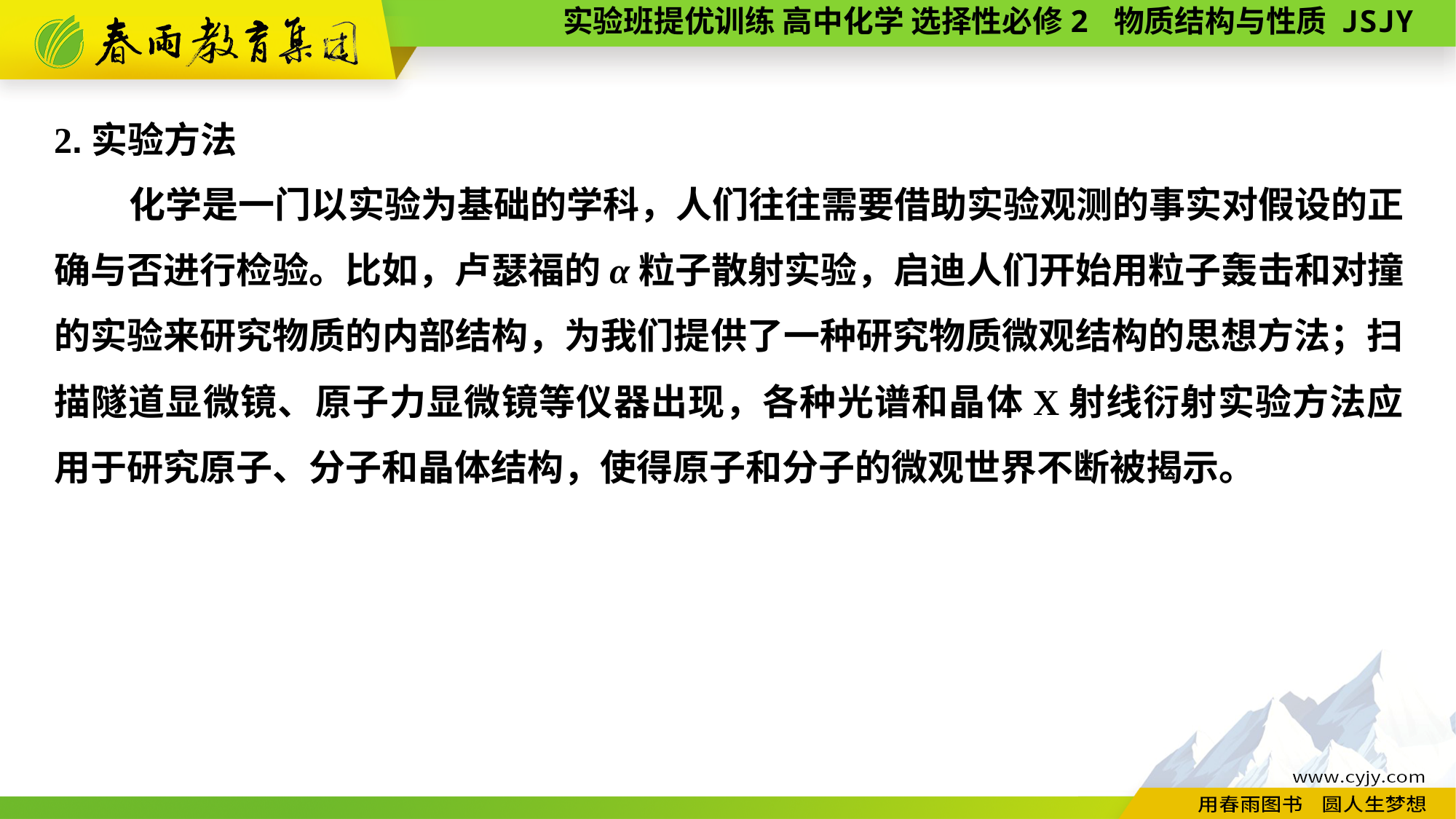

2.实验方法
化学是一门以实验为基础的学科，人们往往需要借助实验观测的事实对假设的正确与否进行检验。比如，卢瑟福的α粒子散射实验，启迪人们开始用粒子轰击和对撞的实验来研究物质的内部结构，为我们提供了一种研究物质微观结构的思想方法；扫描隧道显微镜、原子力显微镜等仪器出现，各种光谱和晶体X射线衍射实验方法应用于研究原子、分子和晶体结构，使得原子和分子的微观世界不断被揭示。